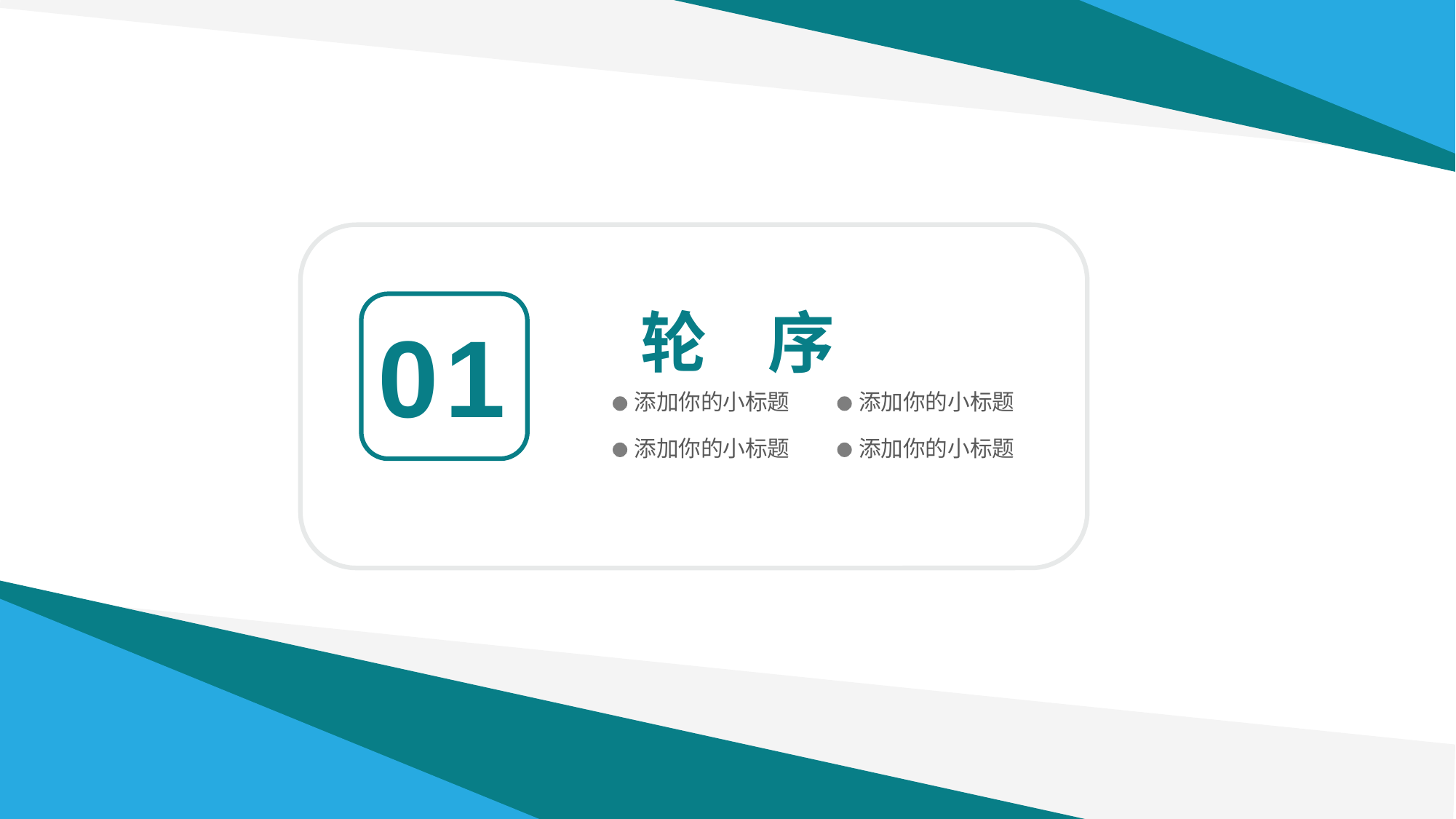

01
          轮    序
添加你的小标题

添加你的小标题

添加你的小标题

添加你的小标题

延迟符